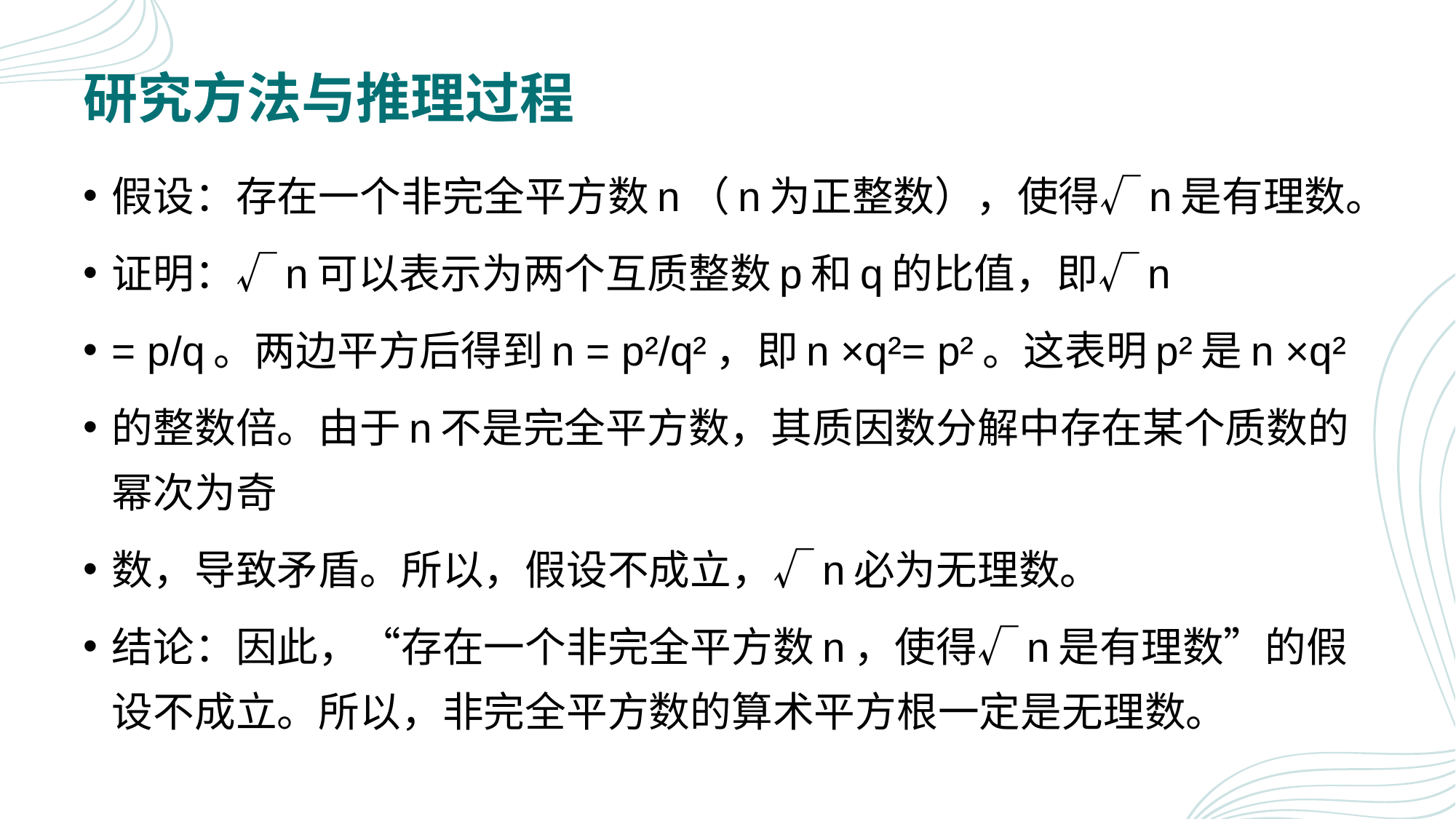

# 研究方法与推理过程
假设：存在一个非完全平方数n（n为正整数），使得√n是有理数。
证明：√n可以表示为两个互质整数p和q的比值，即√n
= p/q。两边平方后得到n = p²/q²，即n ×q²= p²。这表明p²是n ×q²
的整数倍。由于n不是完全平方数，其质因数分解中存在某个质数的幂次为奇
数，导致矛盾。所以，假设不成立，√n必为无理数。
结论：因此，“存在一个非完全平方数n，使得√n是有理数”的假设不成立。所以，非完全平方数的算术平方根一定是无理数。